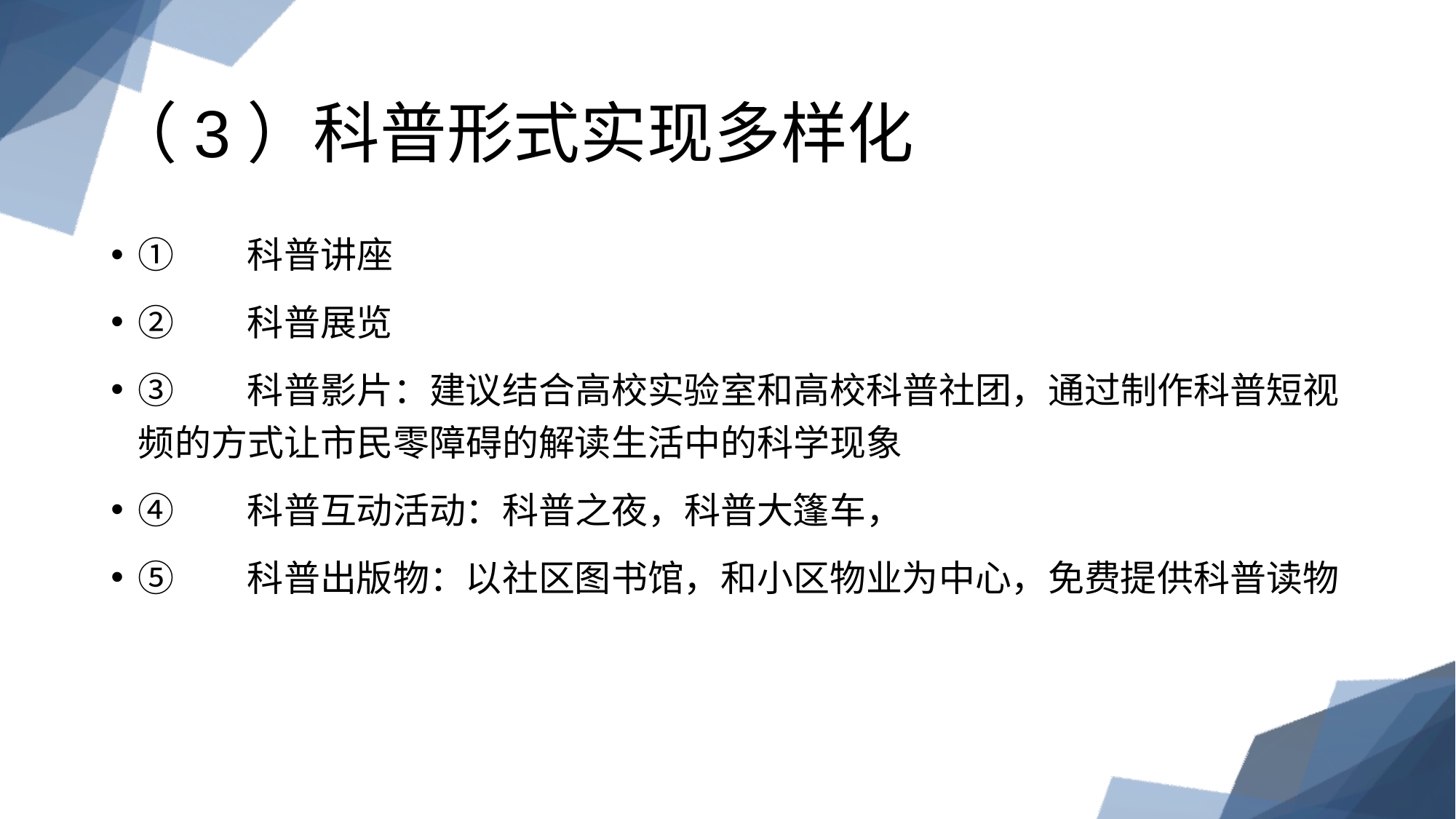

# （3）科普形式实现多样化
①	科普讲座
②	科普展览
③	科普影片：建议结合高校实验室和高校科普社团，通过制作科普短视频的方式让市民零障碍的解读生活中的科学现象
④	科普互动活动：科普之夜，科普大篷车，
⑤	科普出版物：以社区图书馆，和小区物业为中心，免费提供科普读物